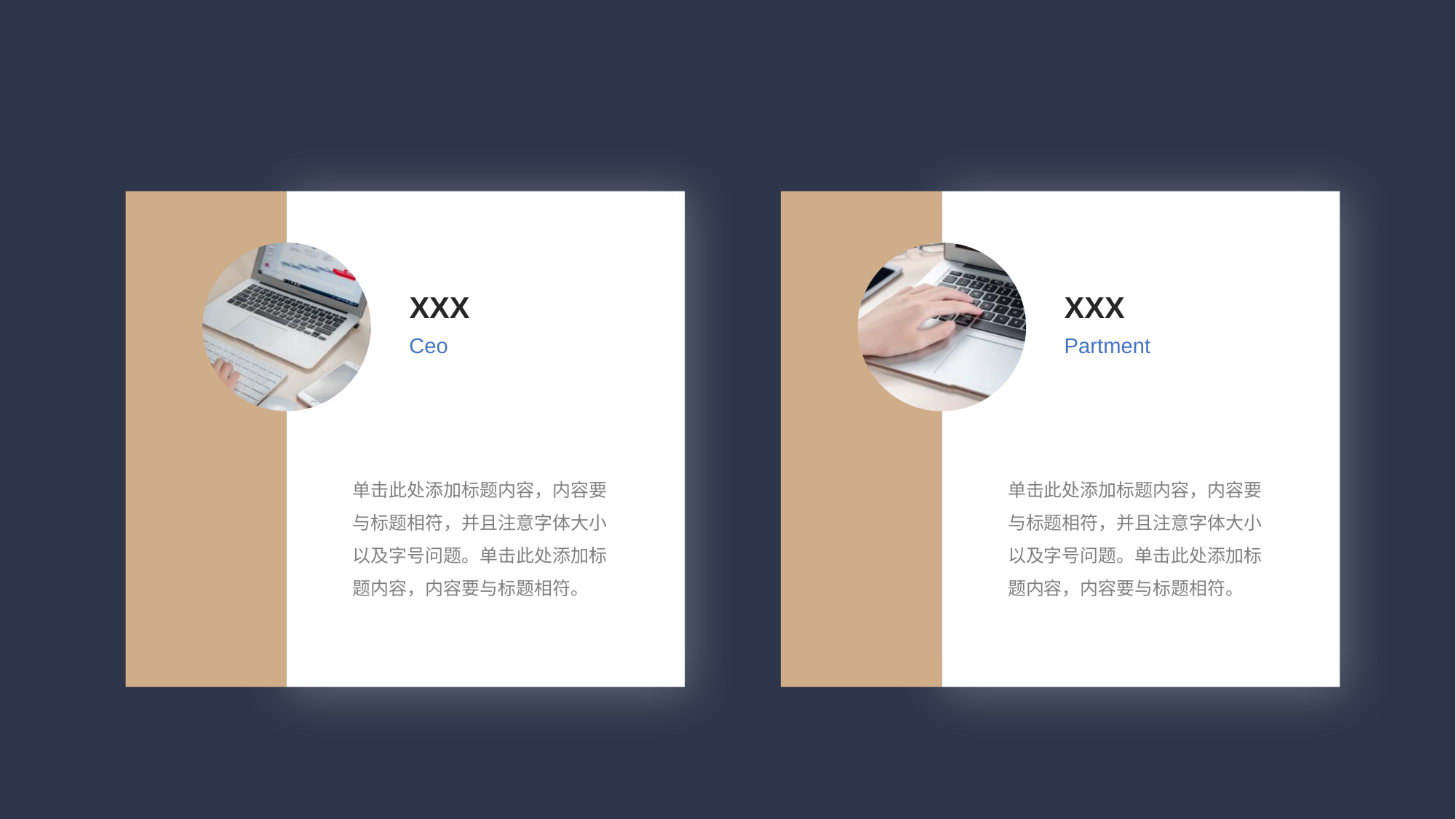

XXX
XXX
Ceo
Partment
单击此处添加标题内容，内容要与标题相符，并且注意字体大小以及字号问题。单击此处添加标题内容，内容要与标题相符。
单击此处添加标题内容，内容要与标题相符，并且注意字体大小以及字号问题。单击此处添加标题内容，内容要与标题相符。